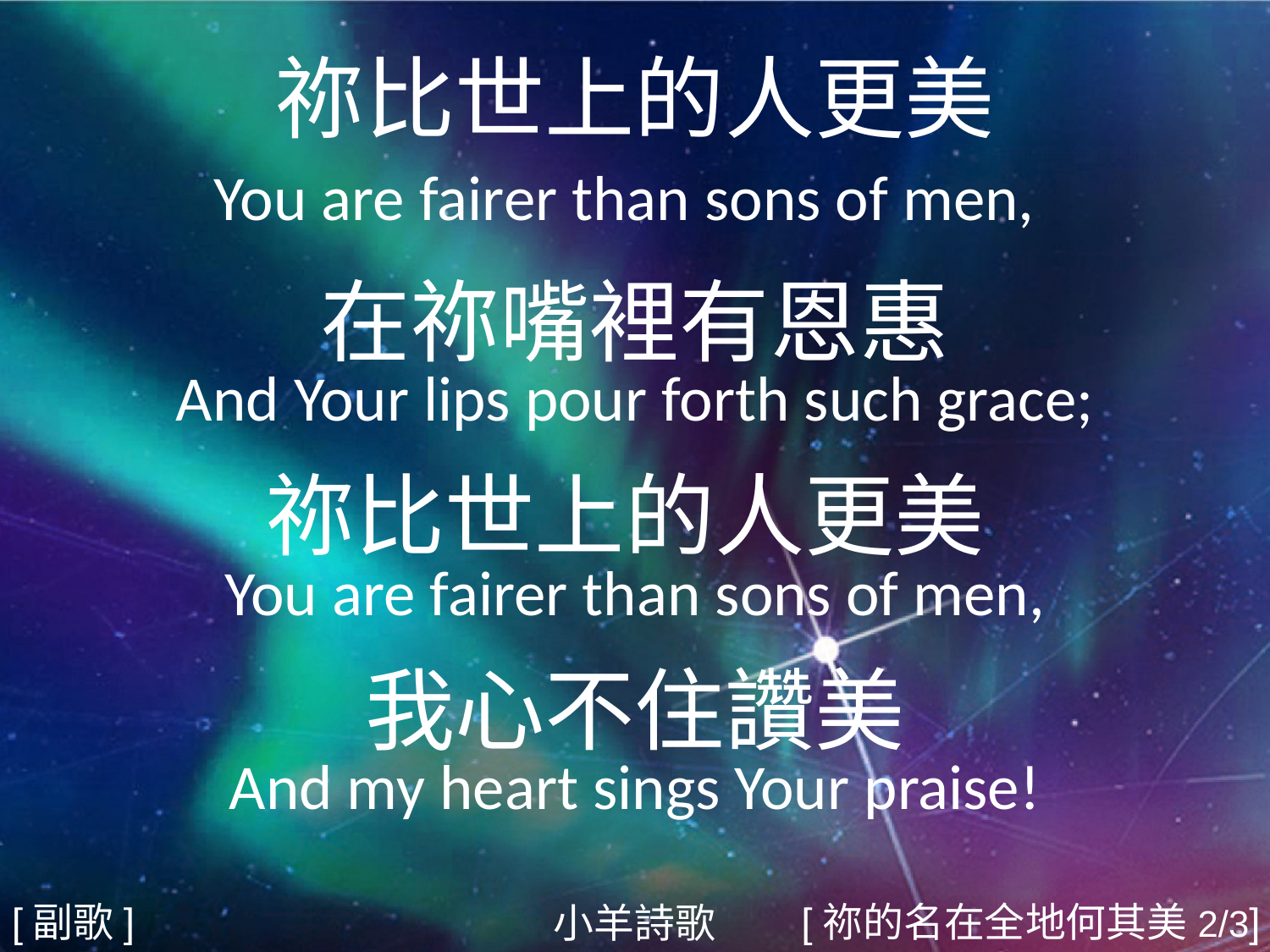

祢比世上的人更美
You are fairer than sons of men,

在祢嘴裡有恩惠
And Your lips pour forth such grace;

祢比世上的人更美
You are fairer than sons of men,

我心不住讚美
And my heart sings Your praise!
#

[副歌]
[祢的名在全地何其美2/3]
小羊詩歌